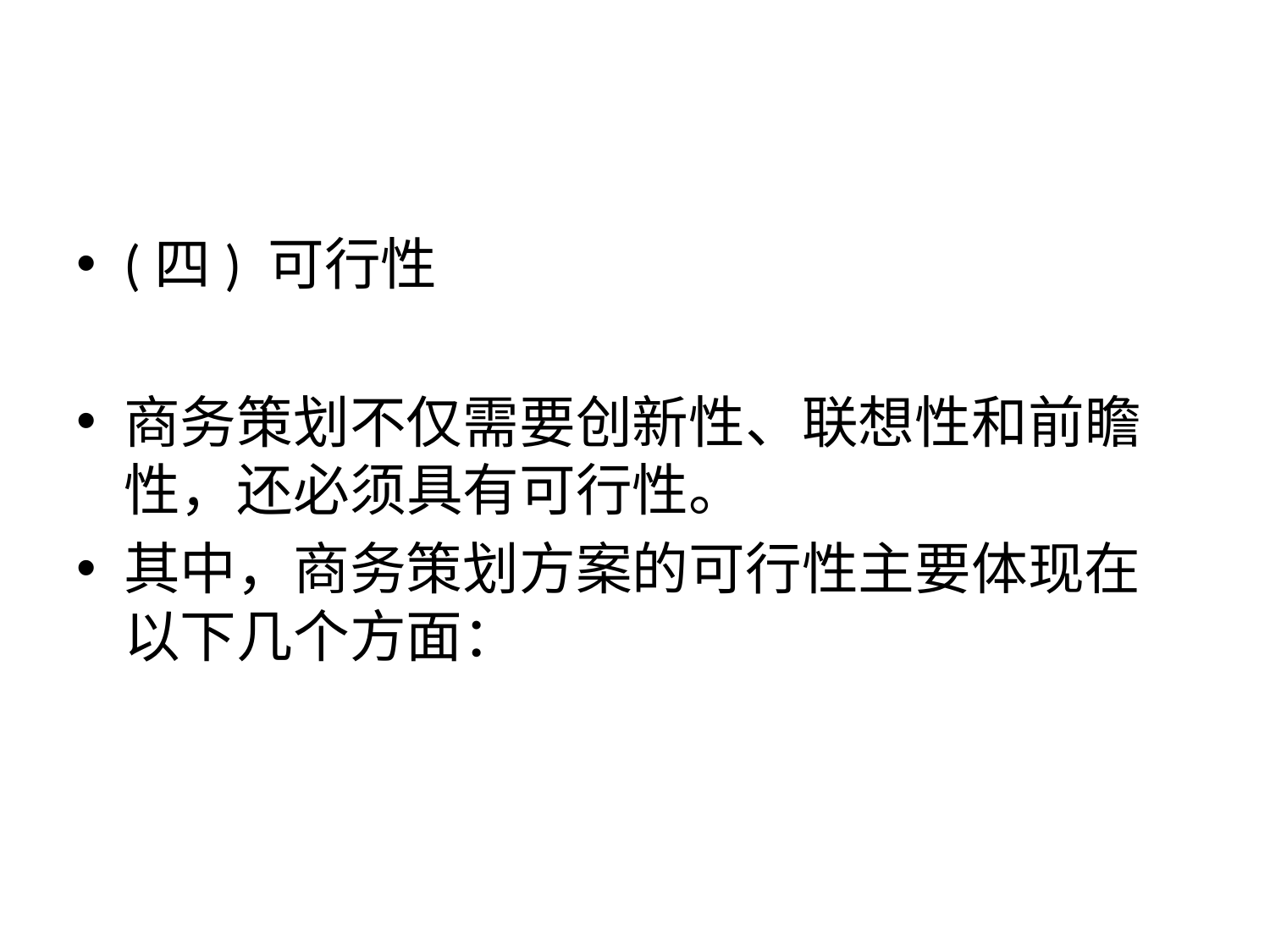

#
(四) 可行性

商务策划不仅需要创新性、联想性和前瞻性，还必须具有可行性。
其中，商务策划方案的可行性主要体现在以下几个方面：